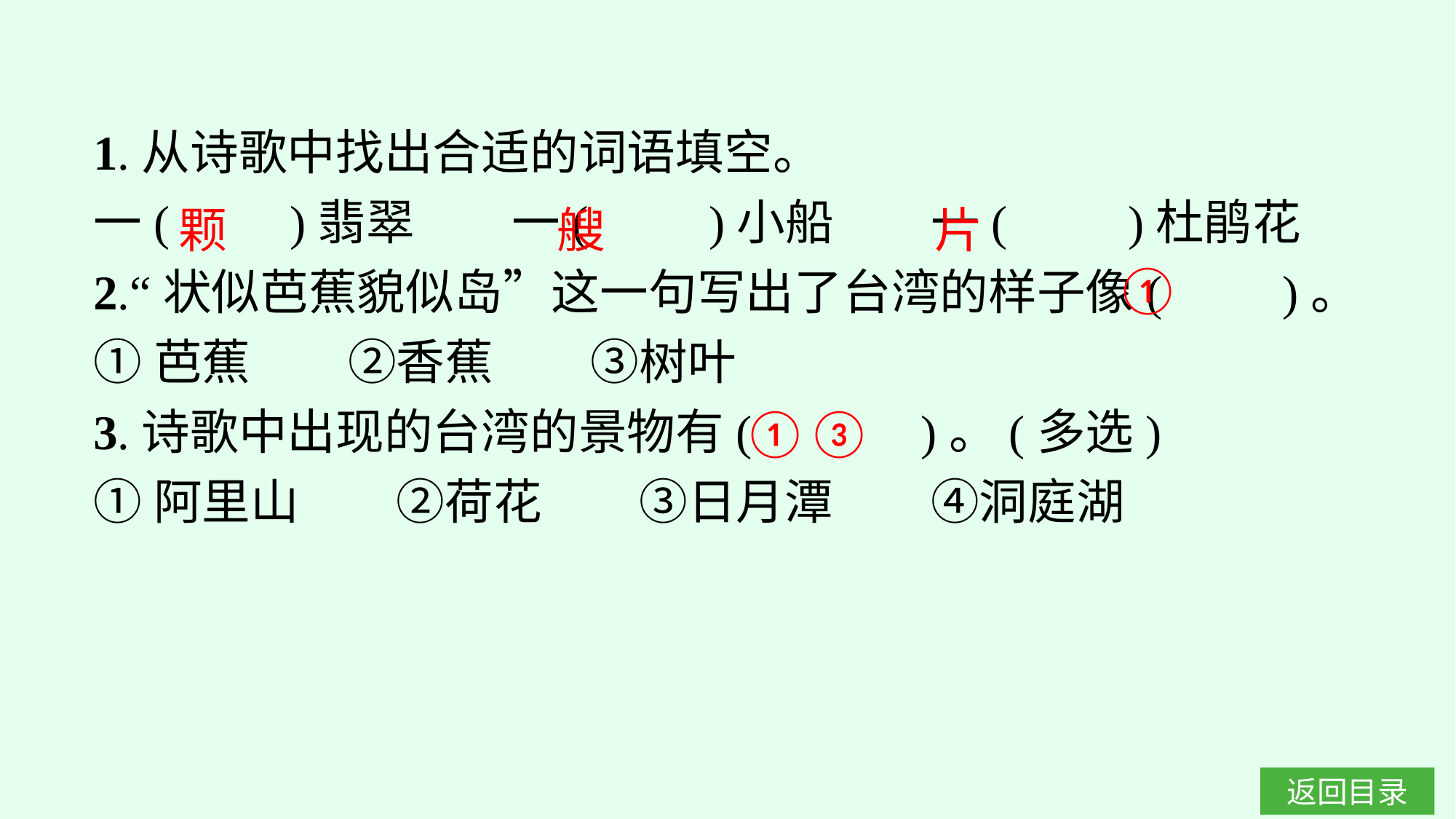

1.从诗歌中找出合适的词语填空。
一(　　)翡翠　　一(　　)小船　　一(　　)杜鹃花
2.“状似芭蕉貌似岛”这一句写出了台湾的样子像(　　)。
①芭蕉　　②香蕉　　③树叶
3.诗歌中出现的台湾的景物有(　　　)。(多选)
①阿里山　　②荷花　　③日月潭　　④洞庭湖
片
艘
颗
①
①③